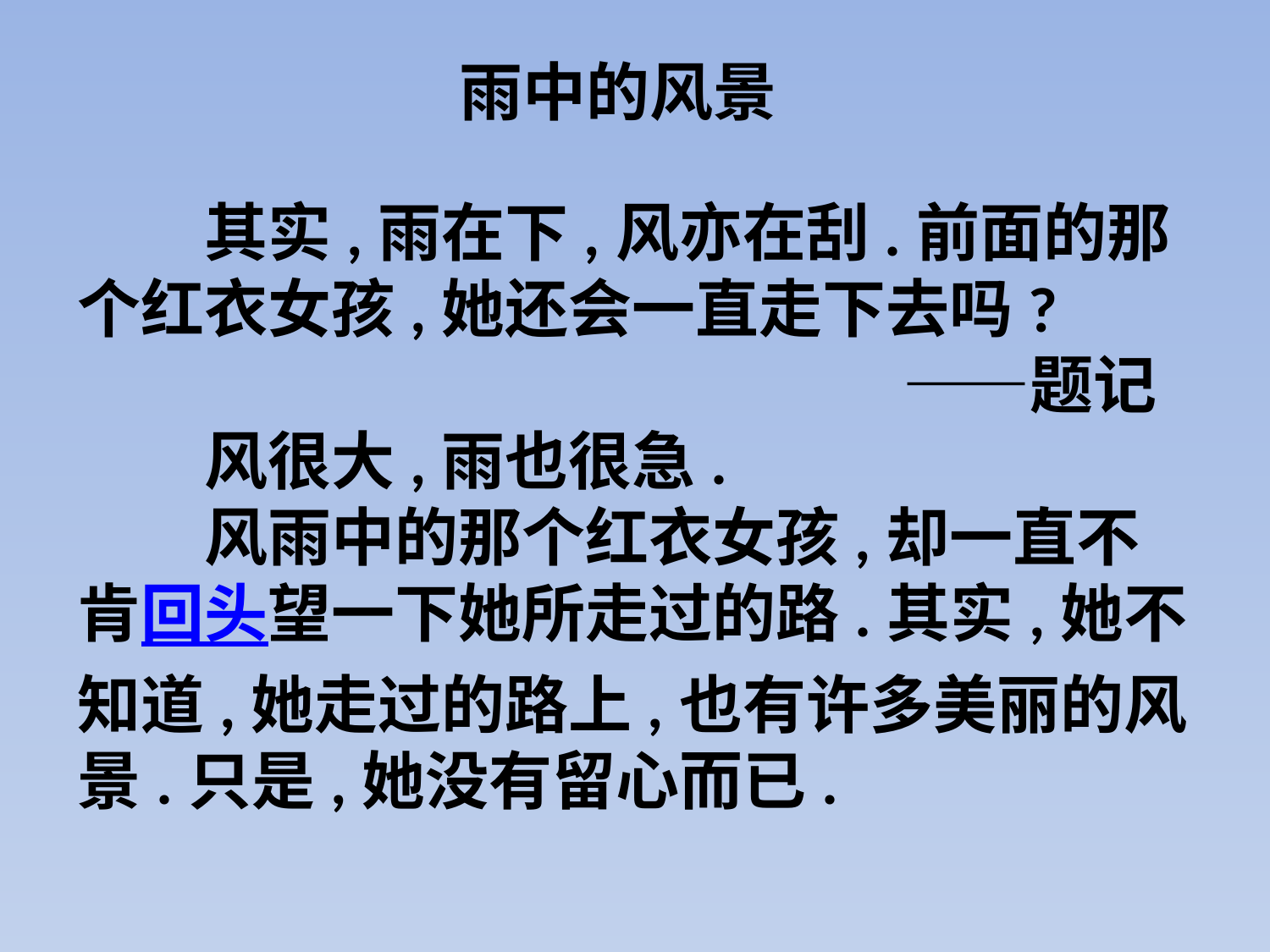

雨中的风景
　　其实,雨在下,风亦在刮.前面的那个红衣女孩,她还会一直走下去吗?
　　　　　　　　　　　　　——题记
　　风很大,雨也很急.
　　风雨中的那个红衣女孩,却一直不肯回头望一下她所走过的路.其实,她不知道,她走过的路上,也有许多美丽的风景.只是,她没有留心而已.